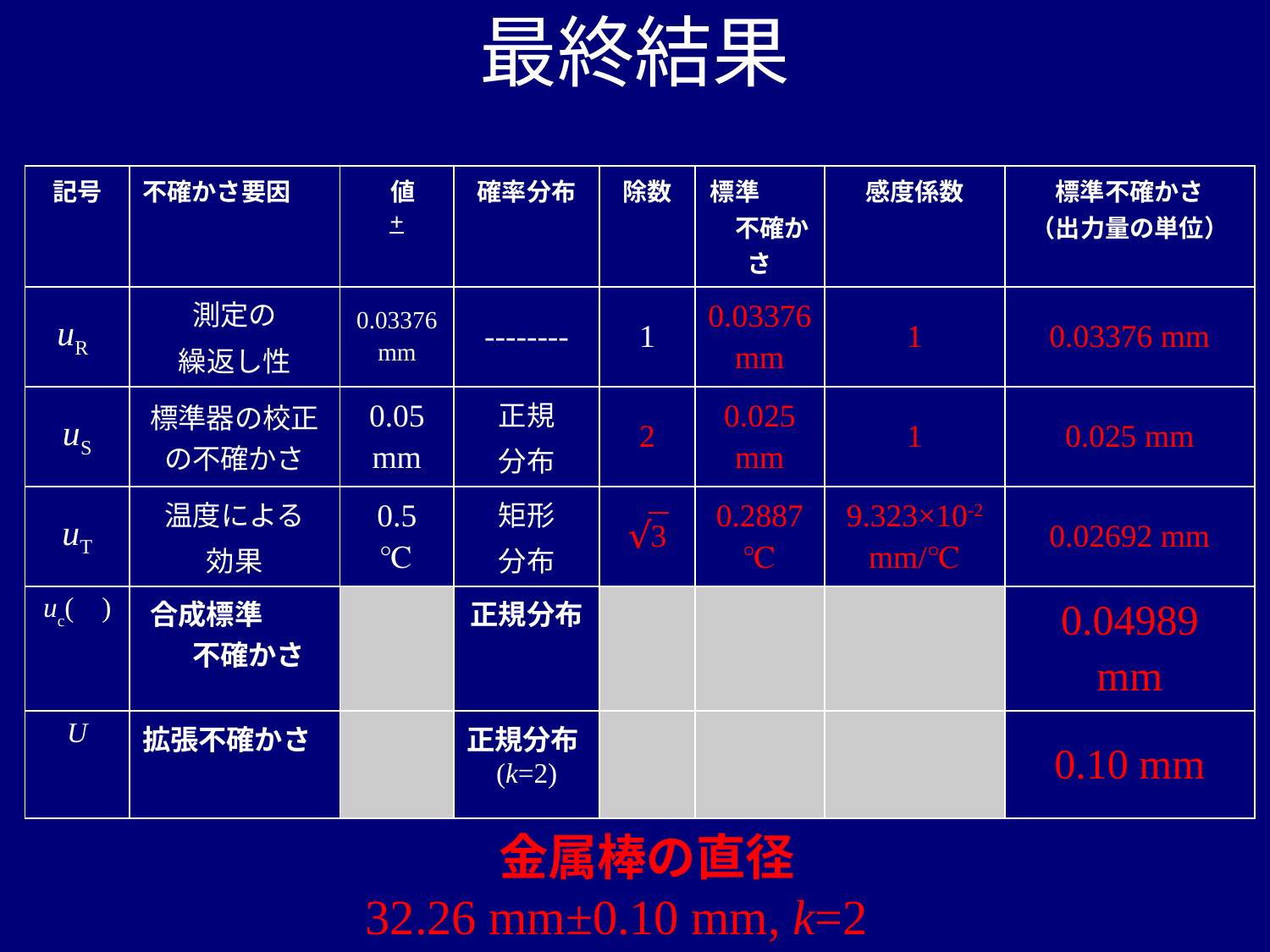

# 最終結果
| 記号 | 不確かさ要因 | 値 + | 確率分布 | 除数 | 標準　　　不確かさ | 感度係数 | 標準不確かさ （出力量の単位） |
| --- | --- | --- | --- | --- | --- | --- | --- |
| uR | 測定の 繰返し性 | 0.03376 mm | -------- | 1 | 0.03376 mm | 1 | 0.03376 mm |
| uS | 標準器の校正の不確かさ | 0.05 mm | 正規 分布 | 2 | 0.025 mm | 1 | 0.025 mm |
| uT | 温度による 効果 | 0.5 ℃ | 矩形 分布 | √3 | 0.2887 ℃ | 9.323×10-2 mm/℃ | 0.02692 mm |
| uc( ) | 合成標準　　　不確かさ |  | 正規分布 |  |  |  | 0.04989 mm |
| U | 拡張不確かさ |  | 正規分布(k=2) |  |  |  | 0.10 mm |
金属棒の直径
32.26 mm±0.10 mm, k=2